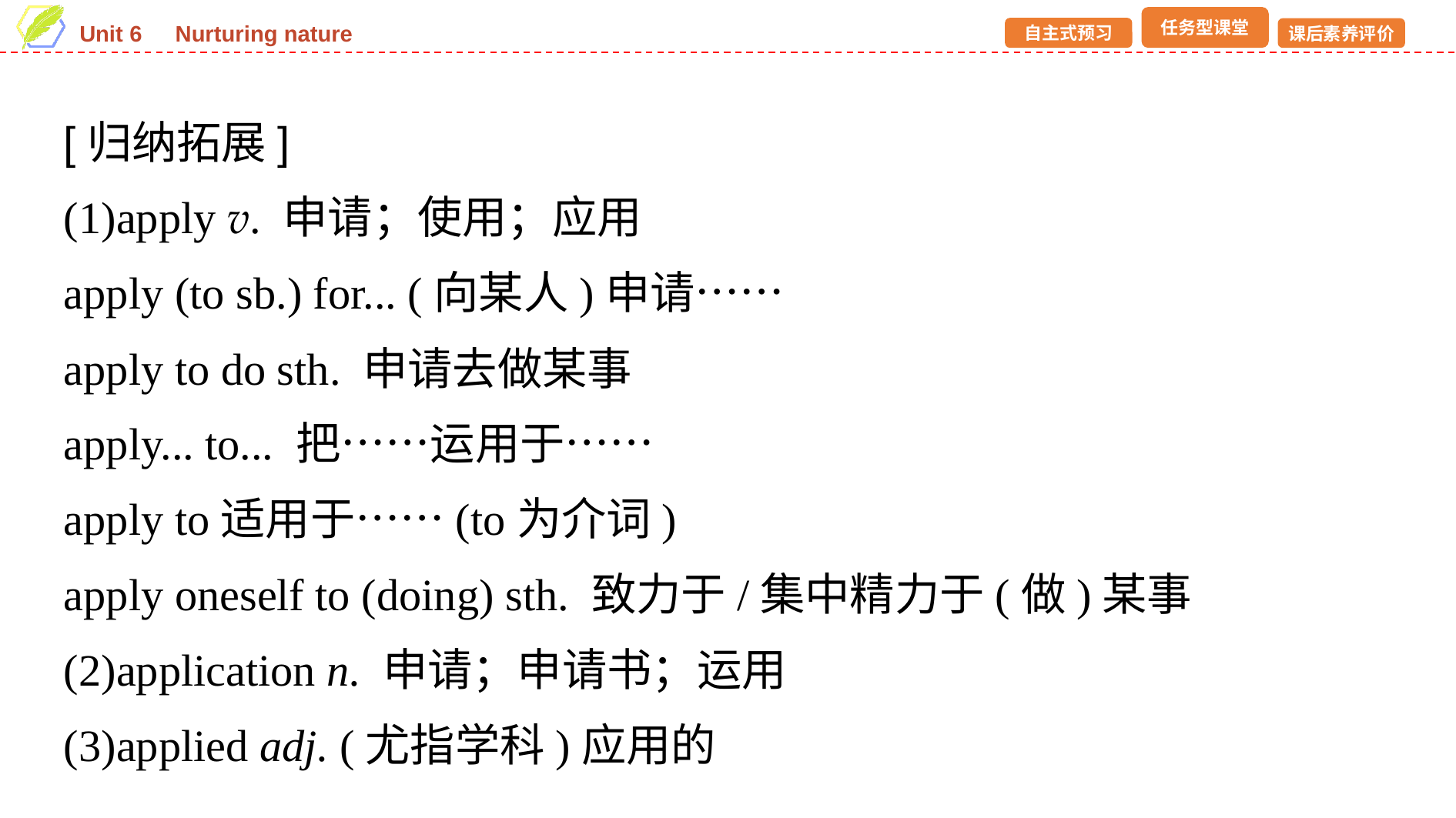

[归纳拓展]
(1)apply v. 申请；使用；应用
apply (to sb.) for... (向某人)申请……
apply to do sth. 申请去做某事
apply... to... 把……运用于……
apply to适用于……(to为介词)
apply oneself to (doing) sth. 致力于/集中精力于(做)某事
(2)application n. 申请；申请书；运用
(3)applied adj. (尤指学科)应用的